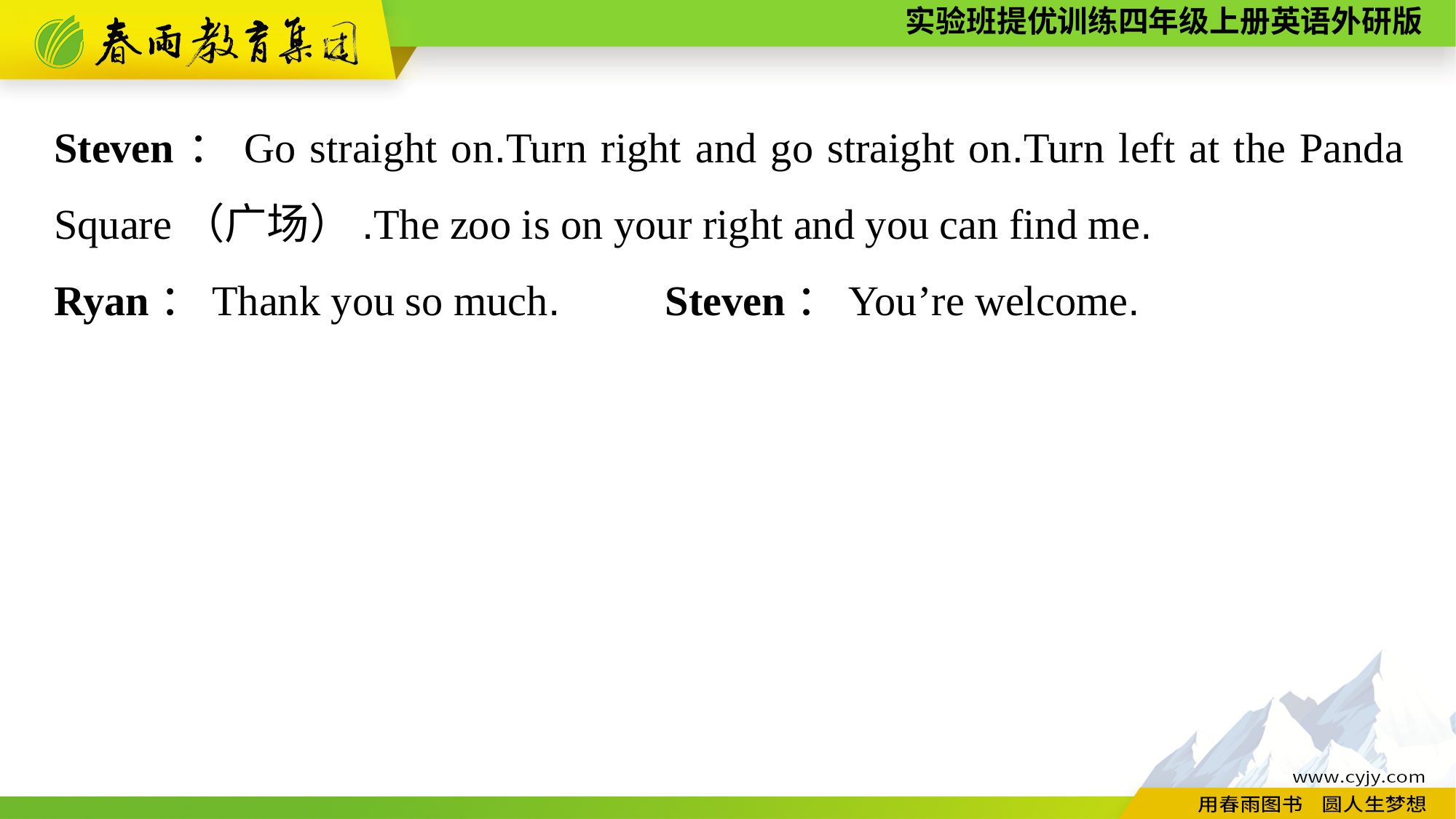

Steven：Go straight on.Turn right and go straight on.Turn left at the Panda Square（广场）.The zoo is on your right and you can find me.
Ryan：Thank you so much.　　Steven：You’re welcome.